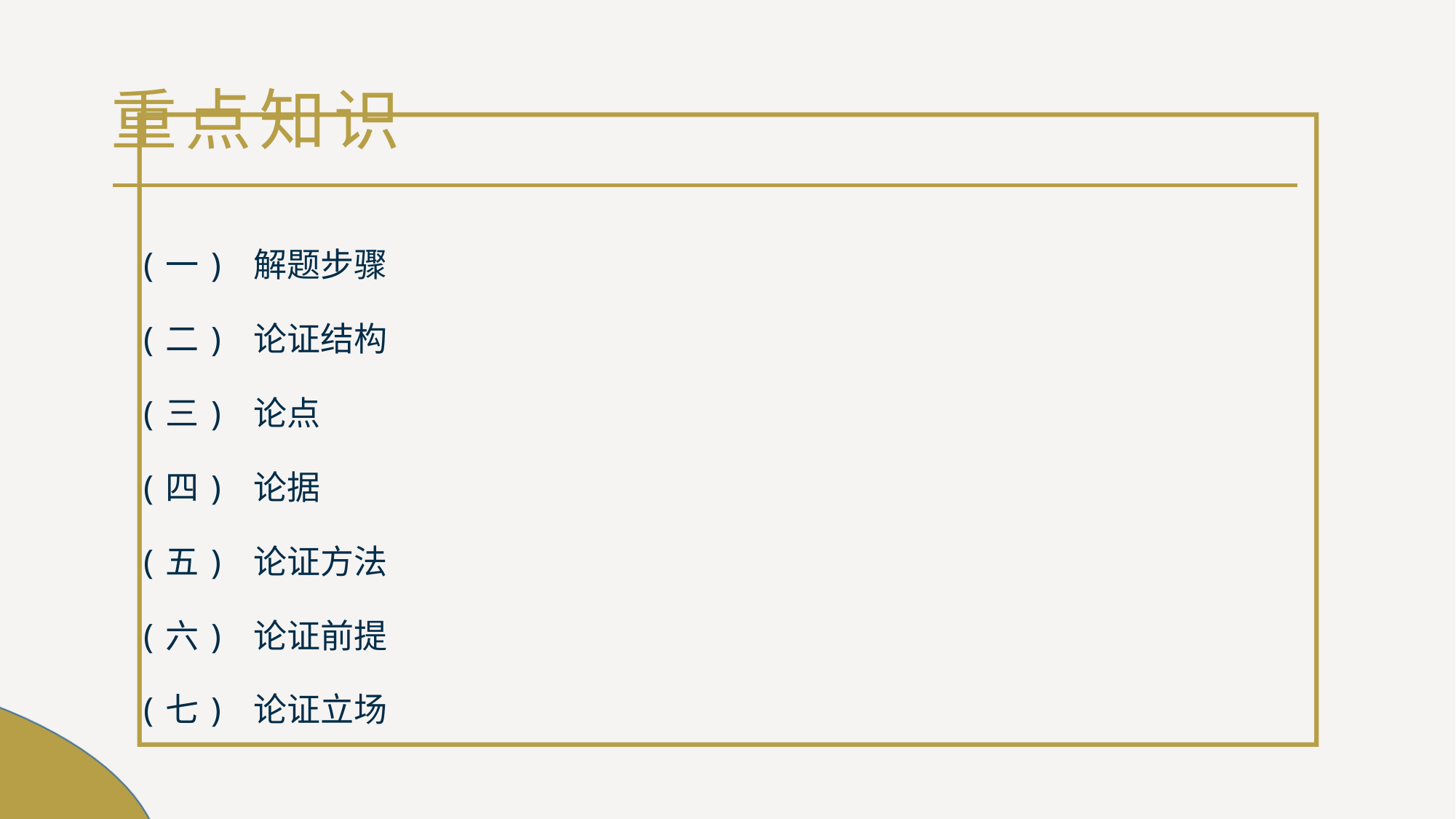

# 重点知识
(一) 解题步骤
(二) 论证结构
(三) 论点
(四) 论据
(五) 论证方法
(六) 论证前提
(七) 论证立场